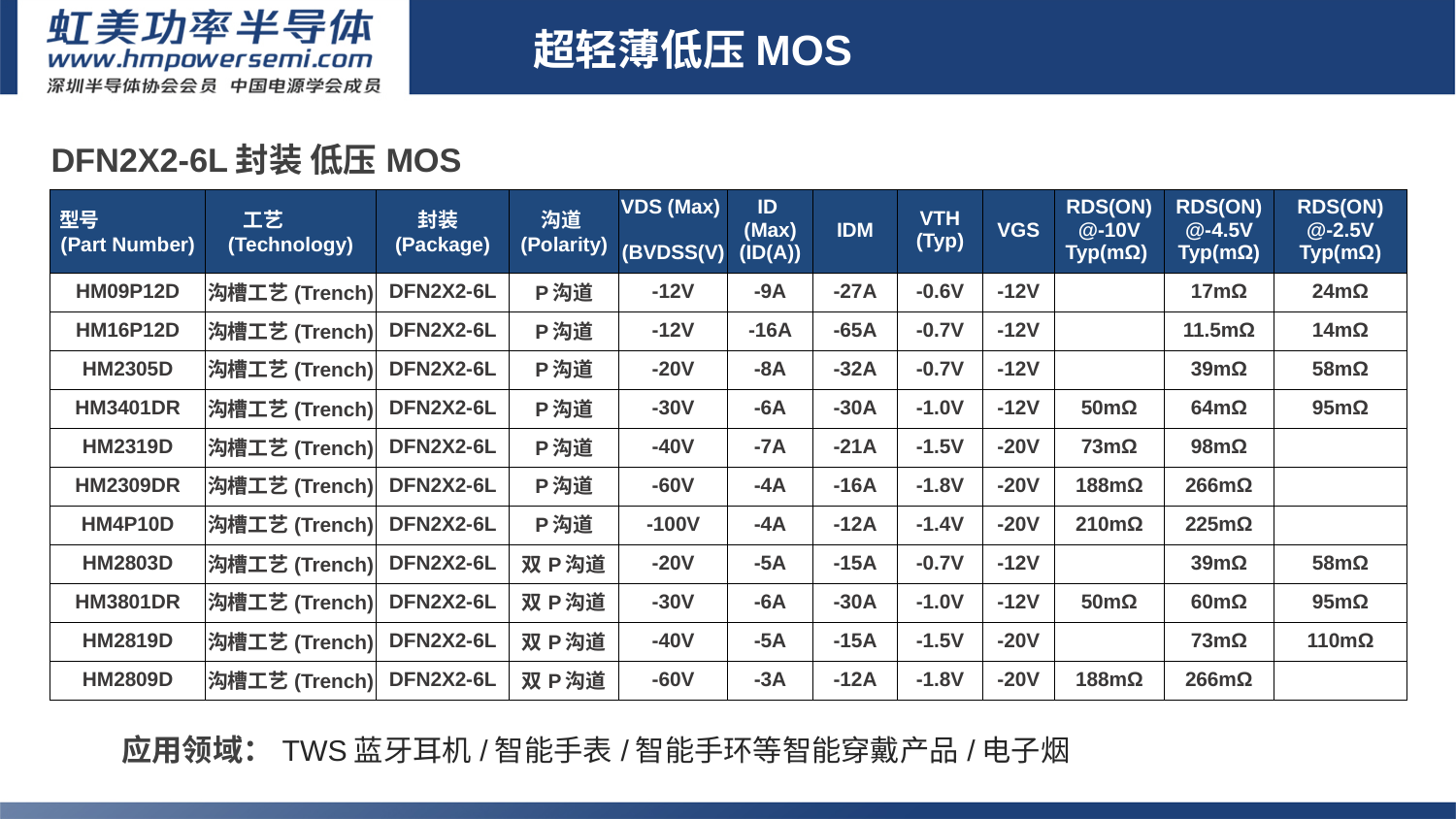

超轻薄低压MOS
| DFN2X2-6L封装 低压MOS |  |  |  |  |  |  |  |  |  |  |  |
| --- | --- | --- | --- | --- | --- | --- | --- | --- | --- | --- | --- |
| 型号 (Part Number) | 工艺 (Technology) | 封装 (Package) | 沟道(Polarity) | VDS (Max) (BVDSS(V) | ID (Max) (ID(A)) | IDM | VTH (Typ) | VGS | RDS(ON) @-10V Typ(mΩ) | RDS(ON) @-4.5V Typ(mΩ) | RDS(ON) @-2.5V Typ(mΩ) |
| HM09P12D | 沟槽工艺(Trench) | DFN2X2-6L | P沟道 | -12V | -9A | -27A | -0.6V | -12V |  | 17mΩ | 24mΩ |
| HM16P12D | 沟槽工艺(Trench) | DFN2X2-6L | P沟道 | -12V | -16A | -65A | -0.7V | -12V |  | 11.5mΩ | 14mΩ |
| HM2305D | 沟槽工艺(Trench) | DFN2X2-6L | P沟道 | -20V | -8A | -32A | -0.7V | -12V |  | 39mΩ | 58mΩ |
| HM3401DR | 沟槽工艺(Trench) | DFN2X2-6L | P沟道 | -30V | -6A | -30A | -1.0V | -12V | 50mΩ | 64mΩ | 95mΩ |
| HM2319D | 沟槽工艺(Trench) | DFN2X2-6L | P沟道 | -40V | -7A | -21A | -1.5V | -20V | 73mΩ | 98mΩ |  |
| HM2309DR | 沟槽工艺(Trench) | DFN2X2-6L | P沟道 | -60V | -4A | -16A | -1.8V | -20V | 188mΩ | 266mΩ |  |
| HM4P10D | 沟槽工艺(Trench) | DFN2X2-6L | P沟道 | -100V | -4A | -12A | -1.4V | -20V | 210mΩ | 225mΩ |  |
| HM2803D | 沟槽工艺(Trench) | DFN2X2-6L | 双P沟道 | -20V | -5A | -15A | -0.7V | -12V |  | 39mΩ | 58mΩ |
| HM3801DR | 沟槽工艺(Trench) | DFN2X2-6L | 双P沟道 | -30V | -6A | -30A | -1.0V | -12V | 50mΩ | 60mΩ | 95mΩ |
| HM2819D | 沟槽工艺(Trench) | DFN2X2-6L | 双P沟道 | -40V | -5A | -15A | -1.5V | -20V |  | 73mΩ | 110mΩ |
| HM2809D | 沟槽工艺(Trench) | DFN2X2-6L | 双P沟道 | -60V | -3A | -12A | -1.8V | -20V | 188mΩ | 266mΩ |  |
# 8-2.1
1.Sic二极管/GaN FET/IGBT单管
应用领域：TWS蓝牙耳机/智能手表/智能手环等智能穿戴产品/电子烟